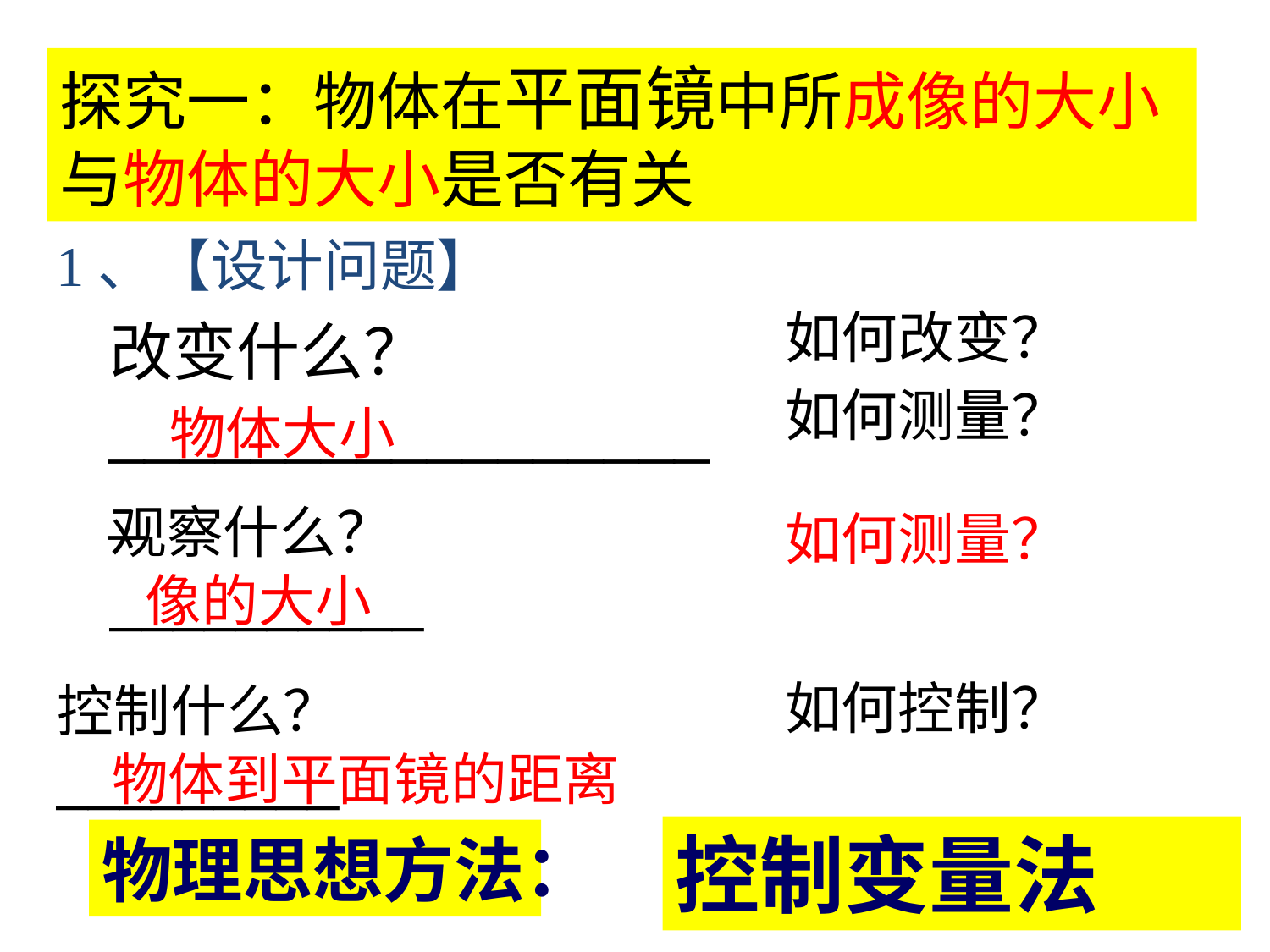

探究一：物体在平面镜中所成像的大小与物体的大小是否有关
1、【设计问题】
如何改变？
改变什么？
__________________
如何测量？
物体大小
观察什么？__________
如何测量？
像的大小
如何控制？
控制什么？
_________
物体到平面镜的距离
控制变量法
物理思想方法：